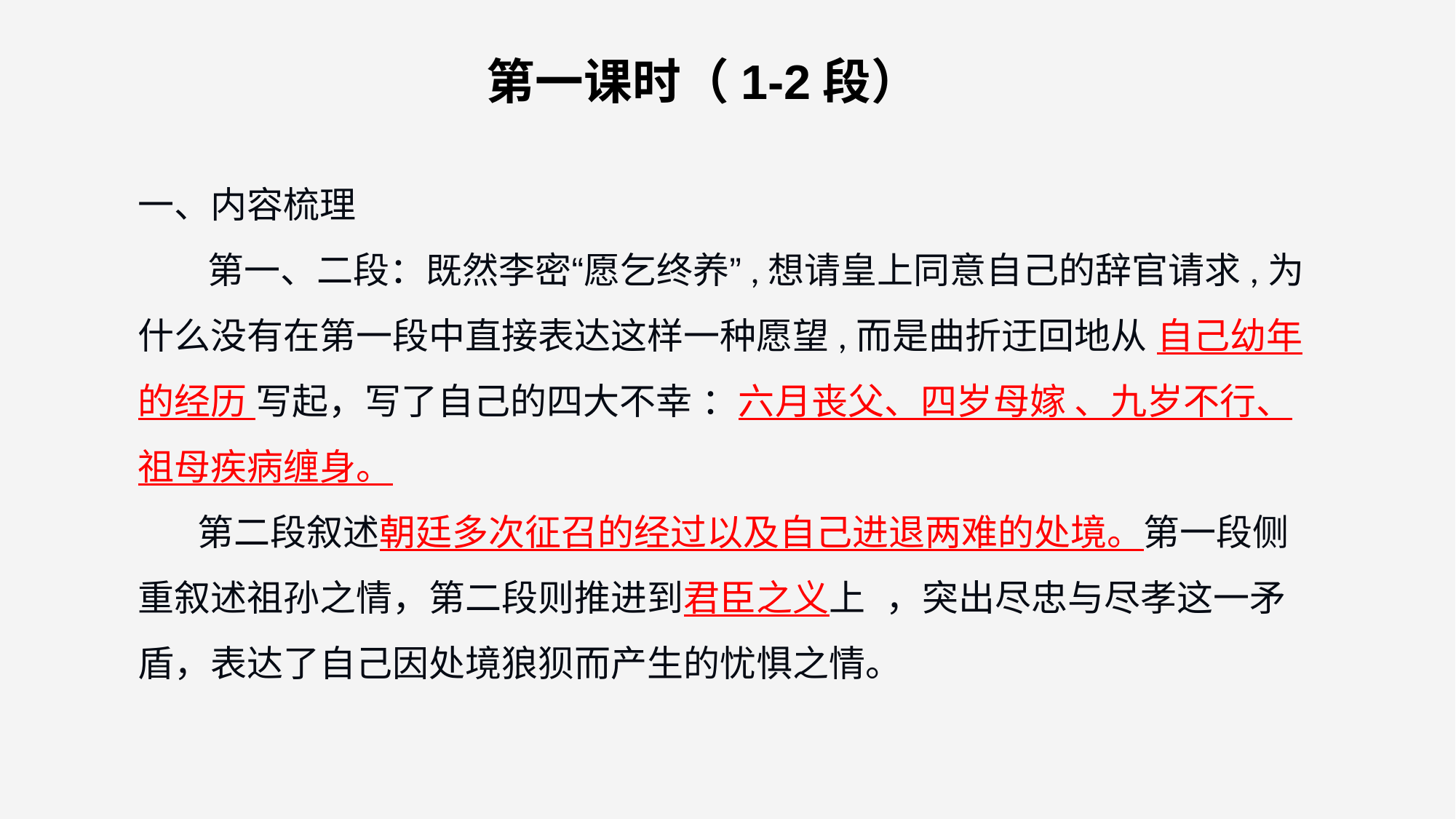

第一课时（1-2段）
一、内容梳理
      第一、二段：既然李密“愿乞终养”,想请皇上同意自己的辞官请求,为什么没有在第一段中直接表达这样一种愿望,而是曲折迂回地从 自己幼年的经历 写起，写了自己的四大不幸 ：六月丧父、四岁母嫁 、九岁不行、祖母疾病缠身。
     第二段叙述朝廷多次征召的经过以及自己进退两难的处境。第一段侧重叙述祖孙之情，第二段则推进到君臣之义上  ，突出尽忠与尽孝这一矛盾，表达了自己因处境狼狈而产生的忧惧之情。